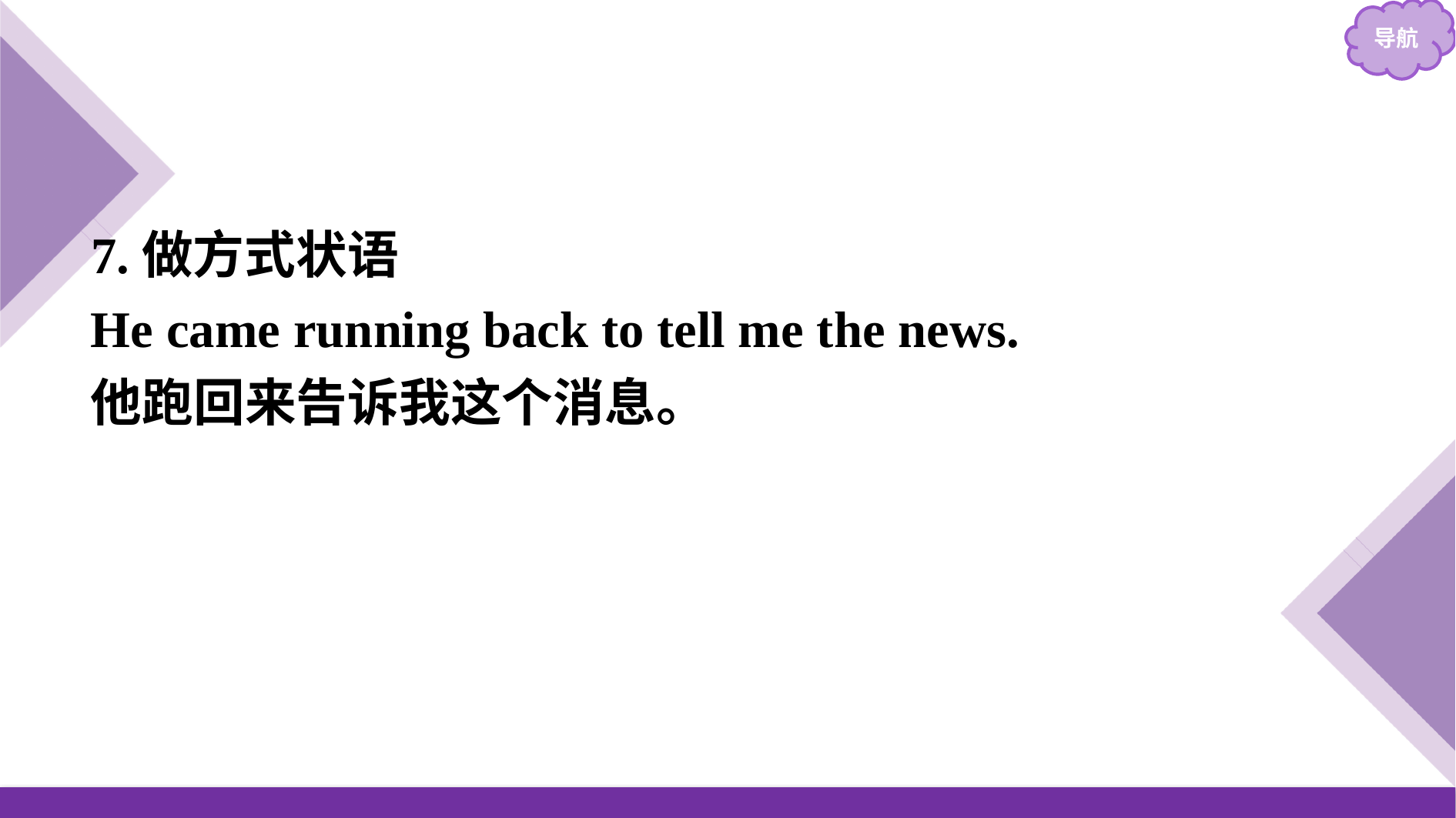

7.做方式状语
He came running back to tell me the news.
他跑回来告诉我这个消息。